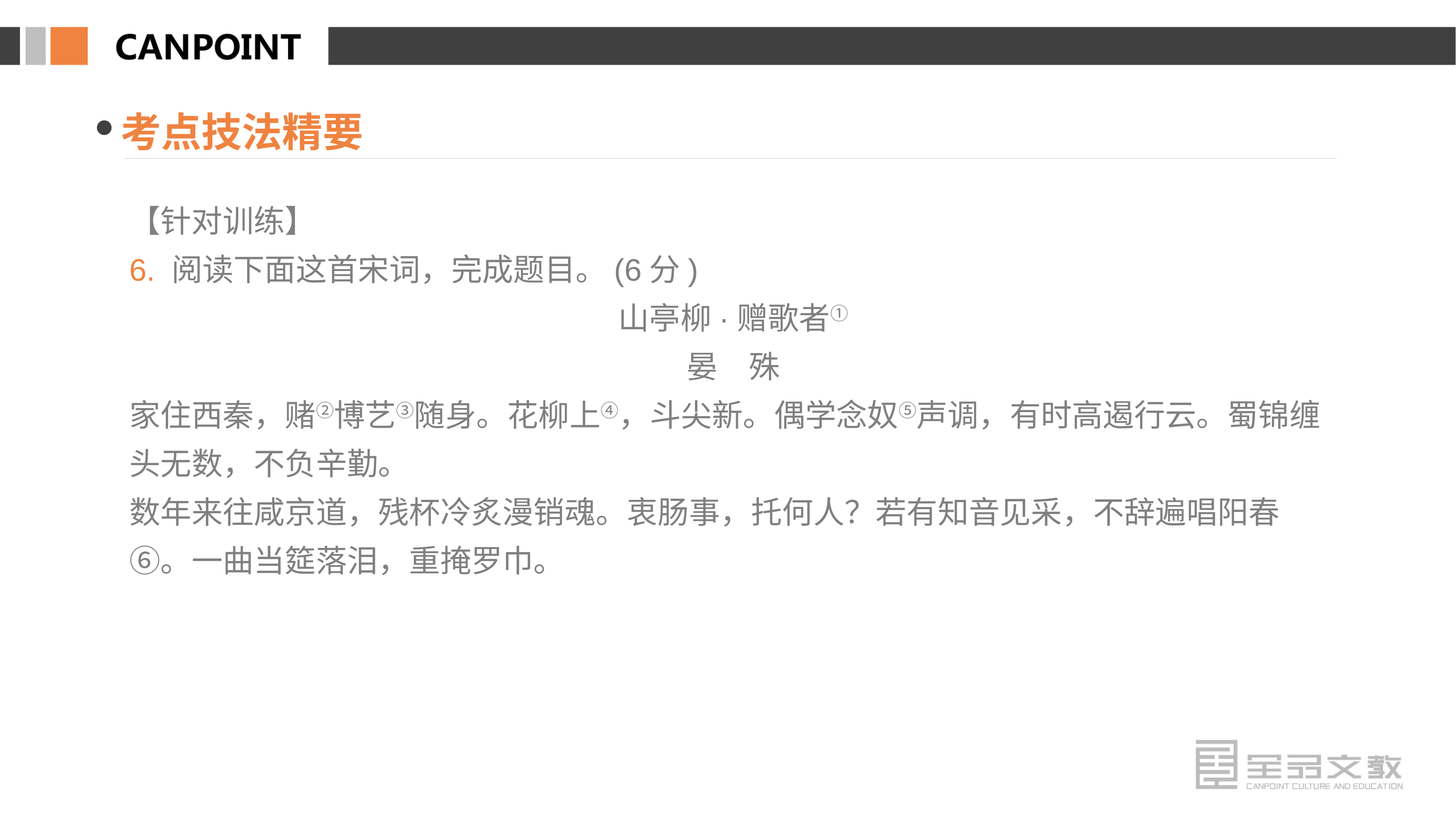

考点技法精要

【针对训练】
6. 阅读下面这首宋词，完成题目。(6分)
山亭柳·赠歌者①
晏　殊
家住西秦，赌②博艺③随身。花柳上④，斗尖新。偶学念奴⑤声调，有时高遏行云。蜀锦缠头无数，不负辛勤。
数年来往咸京道，残杯冷炙漫销魂。衷肠事，托何人？若有知音见采，不辞遍唱阳春⑥。一曲当筵落泪，重掩罗巾。